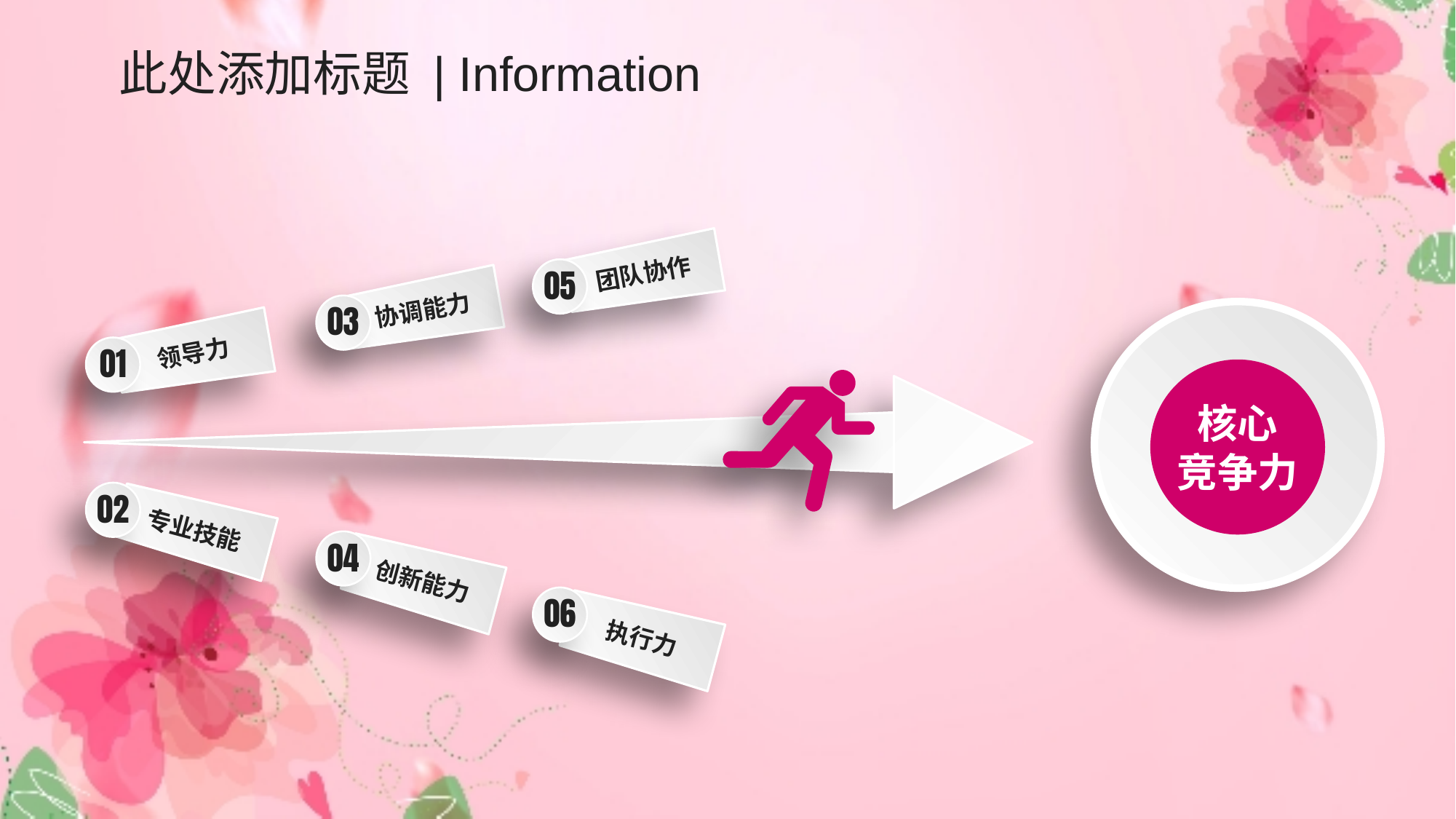

# 此处添加标题 | Information
团队协作
05
协调能力
03

领导力
01
核心
竞争力

02
专业技能
04
创新能力
06
执行力